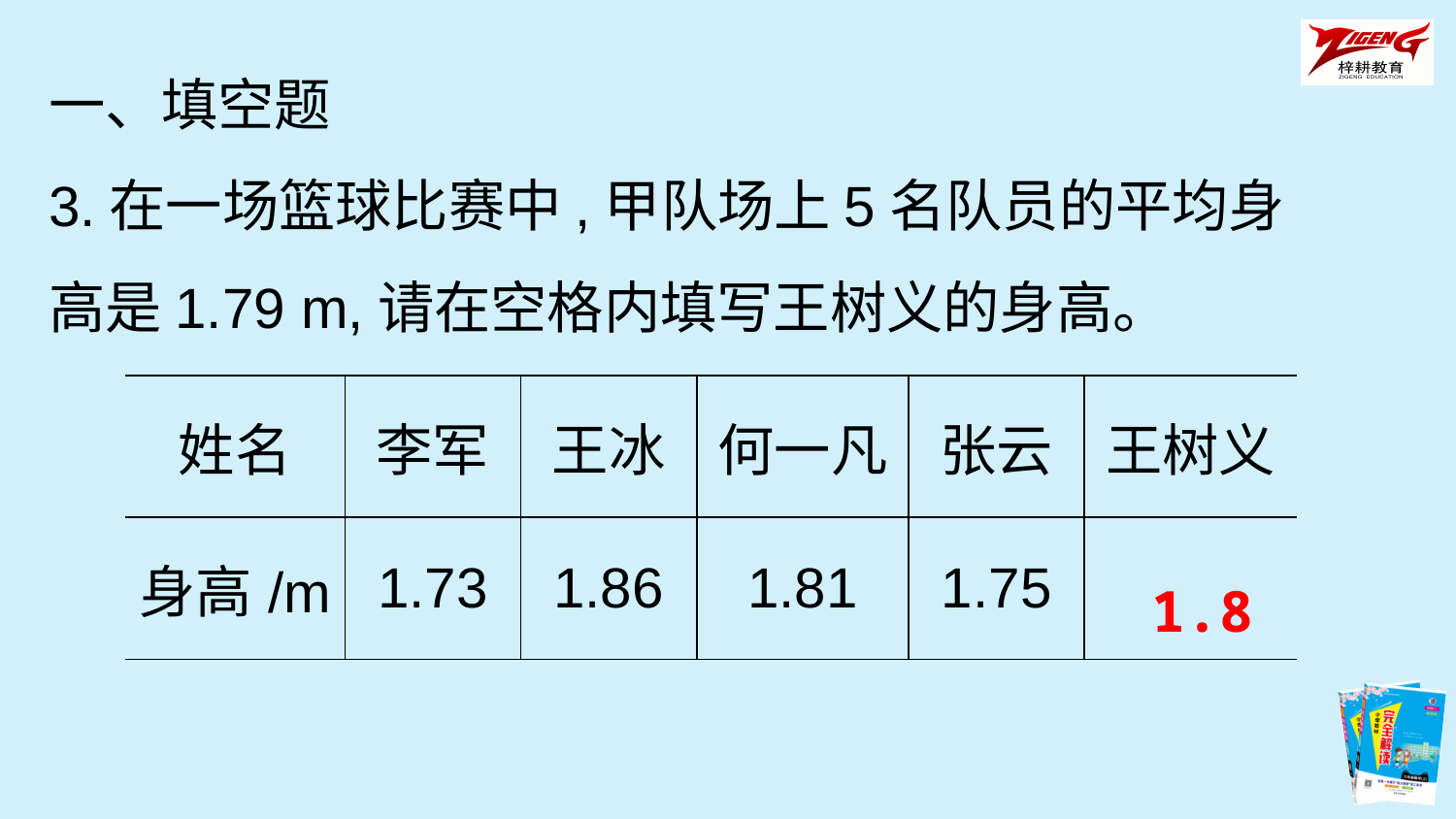

一、填空题
3.在一场篮球比赛中,甲队场上5名队员的平均身高是1.79 m,请在空格内填写王树义的身高。
| 姓名 | 李军 | 王冰 | 何一凡 | 张云 | 王树义 |
| --- | --- | --- | --- | --- | --- |
| 身高/m | 1.73 | 1.86 | 1.81 | 1.75 |  |
1.8